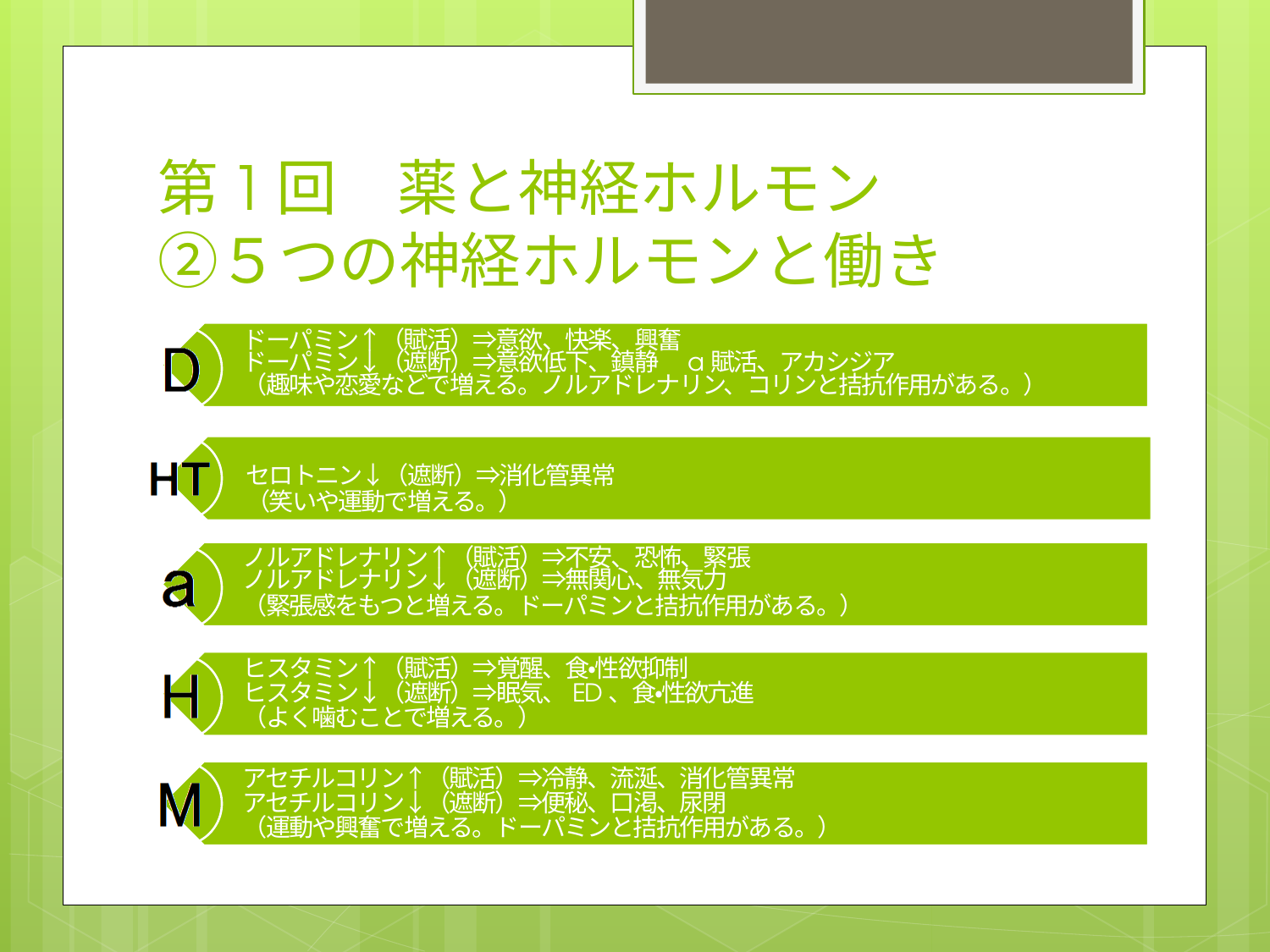

# 第1回　薬と神経ホルモン ②５つの神経ホルモンと働き

　　ドーパミン↑（賦活）⇒意欲、快楽、興奮
　　ドーパミン↓（遮断）⇒意欲低下、鎮静　a賦活、アカシジア
　　（趣味や恋愛などで増える。ノルアドレナリン、コリンと拮抗作用がある。）

　　セロトニン↑（賦活）⇒覚醒、攻撃性
　　セロトニン↓（遮断）⇒消化管異常
　　（笑いや運動で増える。）

　　ノルアドレナリン↑（賦活）⇒不安、恐怖、緊張
　　ノルアドレナリン↓（遮断）⇒無関心、無気力
　　（緊張感をもつと増える。ドーパミンと拮抗作用がある。）

　　ヒスタミン↑（賦活）⇒覚醒、食・性欲抑制
　　ヒスタミン↓（遮断）⇒眠気、ED、食・性欲亢進
　　（よく噛むことで増える。）

　　アセチルコリン↑（賦活）⇒冷静、流涎、消化管異常
　　アセチルコリン↓（遮断）⇒便秘、口渇、尿閉
　　（運動や興奮で増える。ドーパミンと拮抗作用がある。）